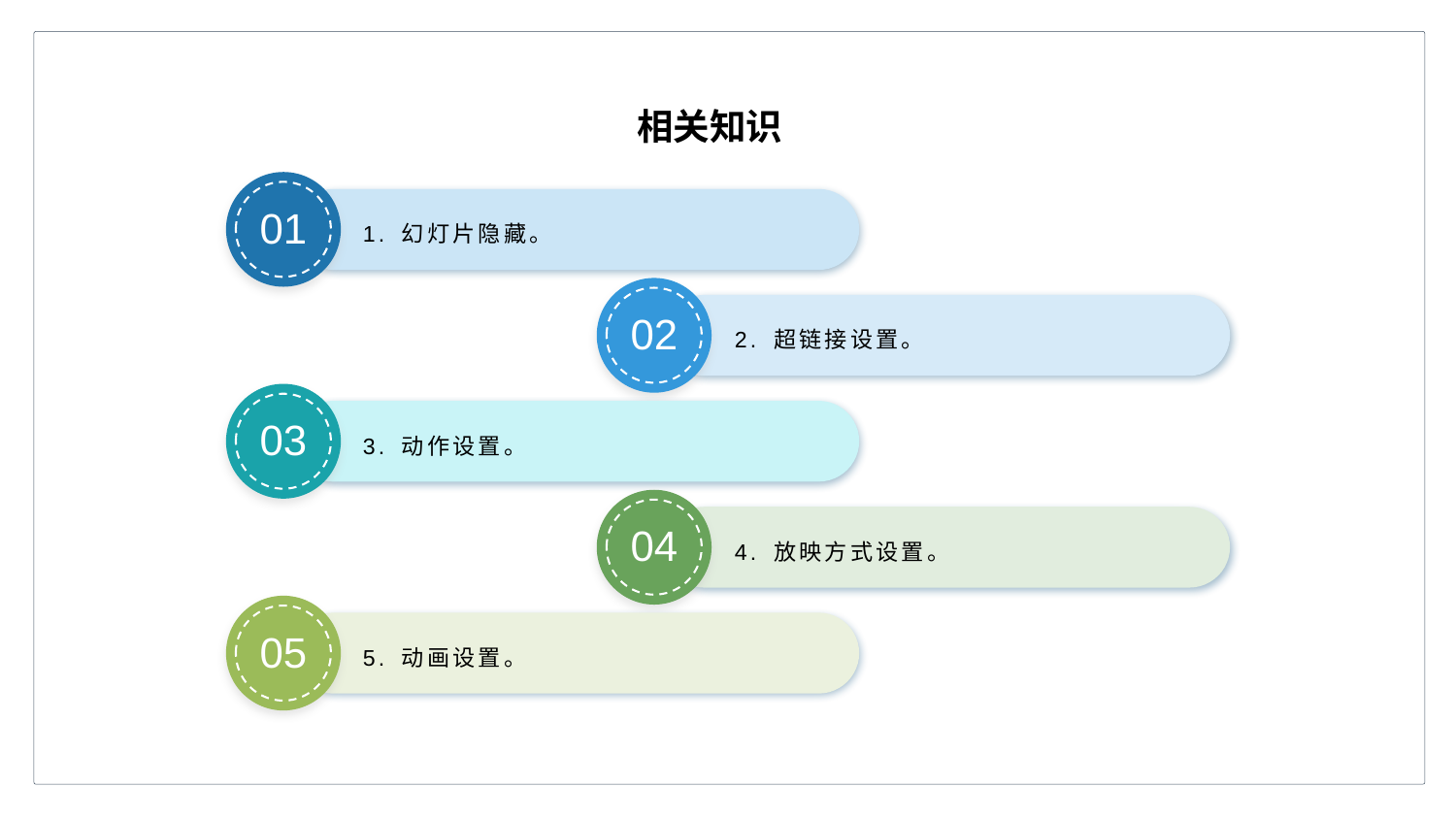

相关知识

01

1. 幻灯片隐藏。

02

2. 超链接设置。

03

3. 动作设置。

04

4. 放映方式设置。

05

5. 动画设置。